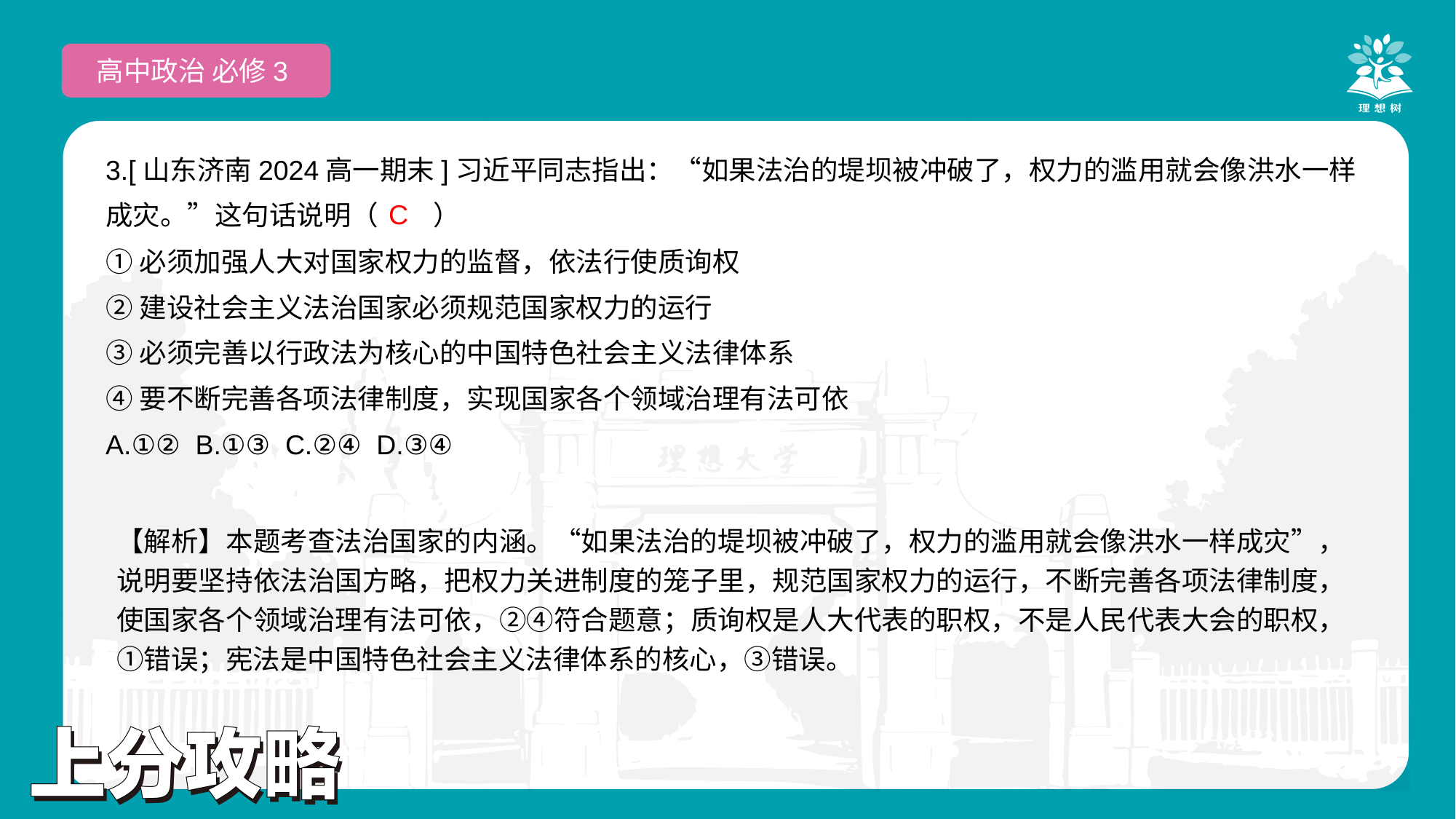

高中政治 必修3
3.[山东济南2024高一期末]习近平同志指出：“如果法治的堤坝被冲破了，权力的滥用就会像洪水一样成灾。”这句话说明（　　）
①必须加强人大对国家权力的监督，依法行使质询权
②建设社会主义法治国家必须规范国家权力的运行
③必须完善以行政法为核心的中国特色社会主义法律体系
④要不断完善各项法律制度，实现国家各个领域治理有法可依
A.①②  B.①③  C.②④  D.③④
 C
【解析】本题考查法治国家的内涵。“如果法治的堤坝被冲破了，权力的滥用就会像洪水一样成灾”，说明要坚持依法治国方略，把权力关进制度的笼子里，规范国家权力的运行，不断完善各项法律制度，使国家各个领域治理有法可依，②④符合题意；质询权是人大代表的职权，不是人民代表大会的职权，①错误；宪法是中国特色社会主义法律体系的核心，③错误。